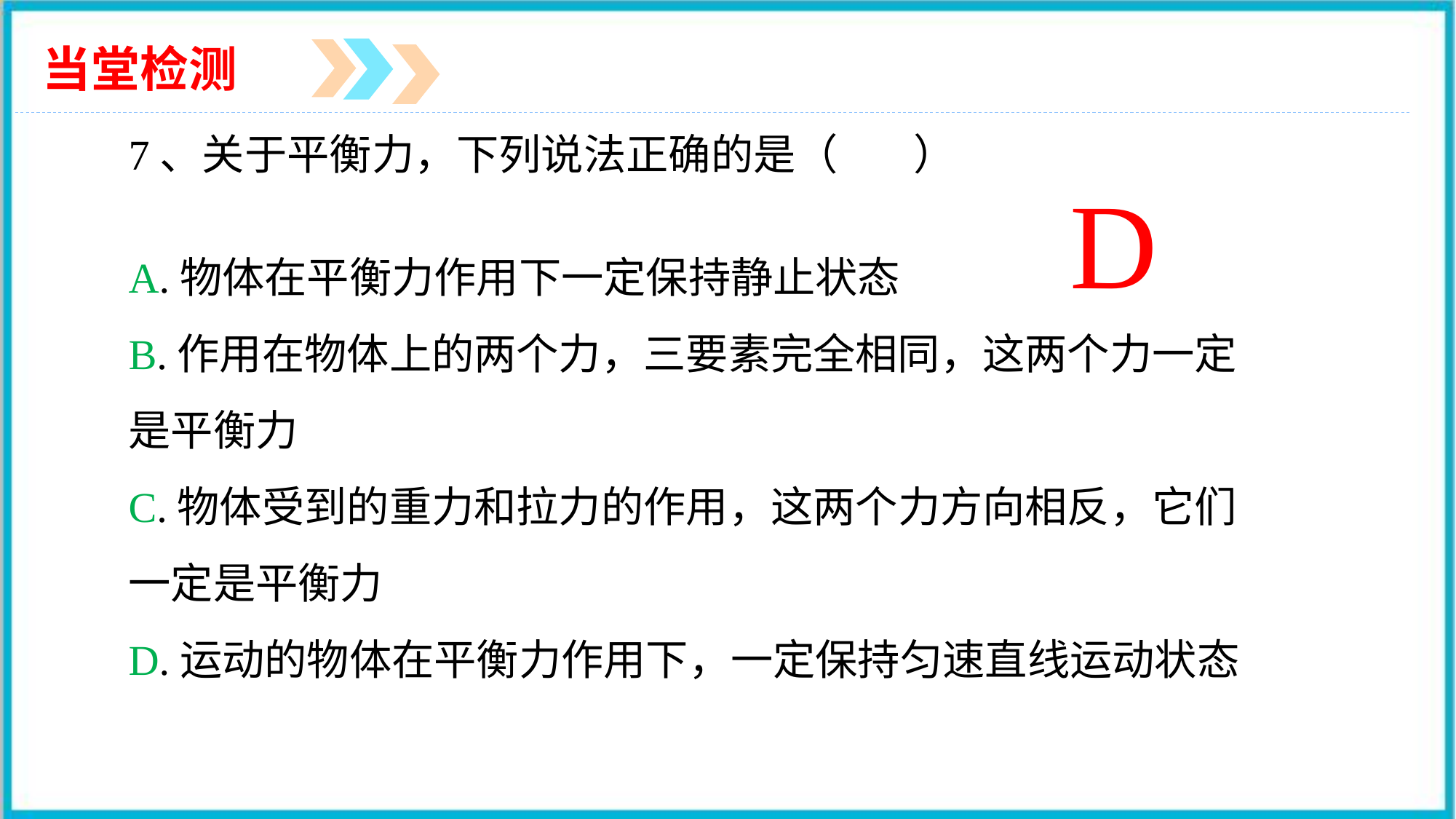

当堂检测

7、关于平衡力，下列说法正确的是（        ）
D
A.物体在平衡力作用下一定保持静止状态
B.作用在物体上的两个力，三要素完全相同，这两个力一定是平衡力
C.物体受到的重力和拉力的作用，这两个力方向相反，它们一定是平衡力
D.运动的物体在平衡力作用下，一定保持匀速直线运动状态